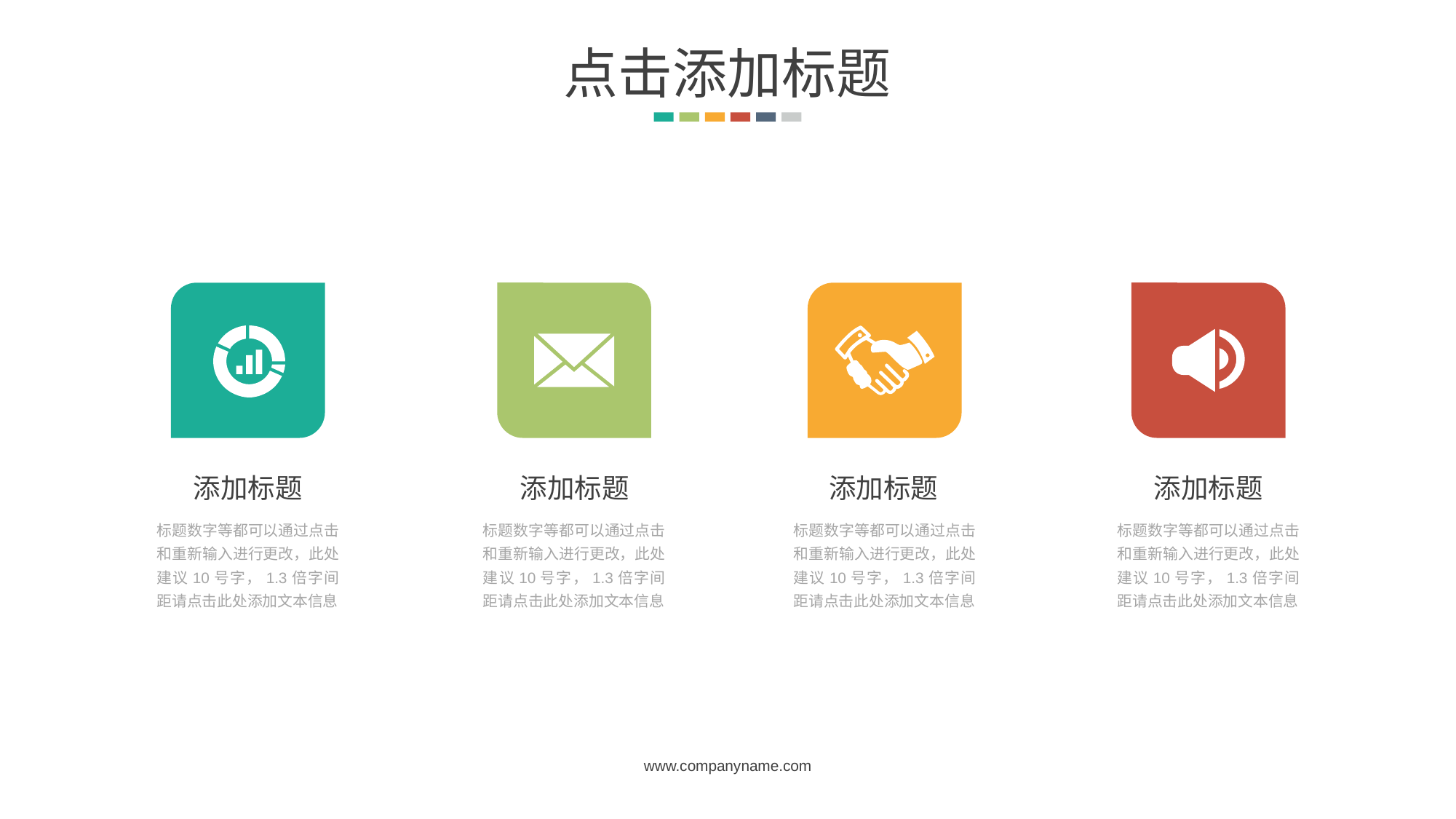

点击添加标题

添加标题
添加标题
添加标题
添加标题
标题数字等都可以通过点击和重新输入进行更改，此处建议10号字，1.3倍字间距请点击此处添加文本信息
标题数字等都可以通过点击和重新输入进行更改，此处建议10号字，1.3倍字间距请点击此处添加文本信息
标题数字等都可以通过点击和重新输入进行更改，此处建议10号字，1.3倍字间距请点击此处添加文本信息
标题数字等都可以通过点击和重新输入进行更改，此处建议10号字，1.3倍字间距请点击此处添加文本信息